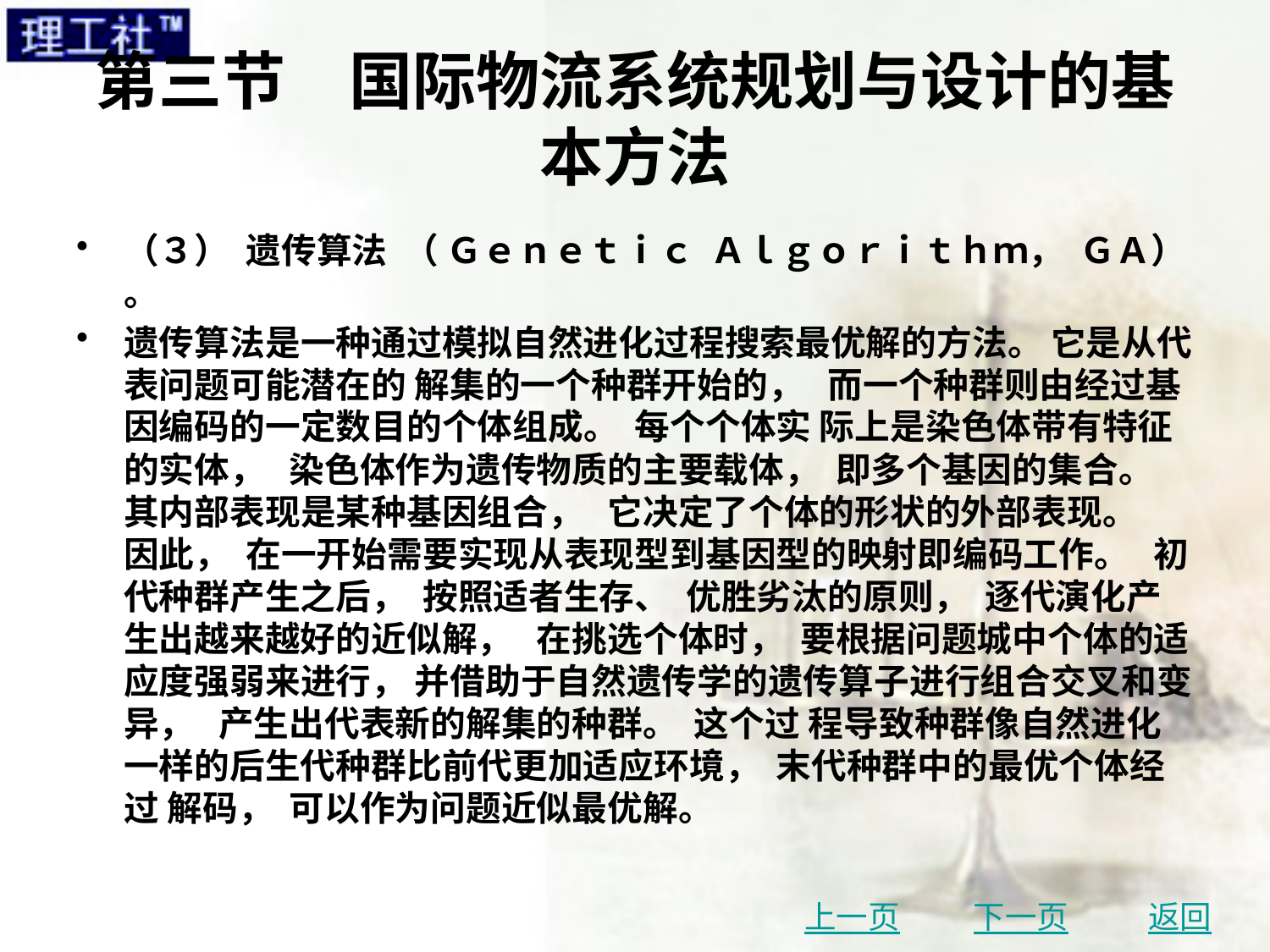

# 第三节　国际物流系统规划与设计的基本方法
（３）  遗传算法  （ Ｇｅｎｅｔｉｃ  Ａｌｇｏｒｉｔｈｍ，  ＧＡ） 。
遗传算法是一种通过模拟自然进化过程搜索最优解的方法。 它是从代表问题可能潜在的 解集的一个种群开始的，   而一个种群则由经过基因编码的一定数目的个体组成。  每个个体实 际上是染色体带有特征的实体，   染色体作为遗传物质的主要载体，  即多个基因的集合。  其内部表现是某种基因组合，   它决定了个体的形状的外部表现。   因此，  在一开始需要实现从表现型到基因型的映射即编码工作。   初代种群产生之后，  按照适者生存、  优胜劣汰的原则，  逐代演化产生出越来越好的近似解，   在挑选个体时，  要根据问题城中个体的适应度强弱来进行， 并借助于自然遗传学的遗传算子进行组合交叉和变异，   产生出代表新的解集的种群。  这个过 程导致种群像自然进化一样的后生代种群比前代更加适应环境，  末代种群中的最优个体经过 解码，  可以作为问题近似最优解。

上一页
下一页
返回